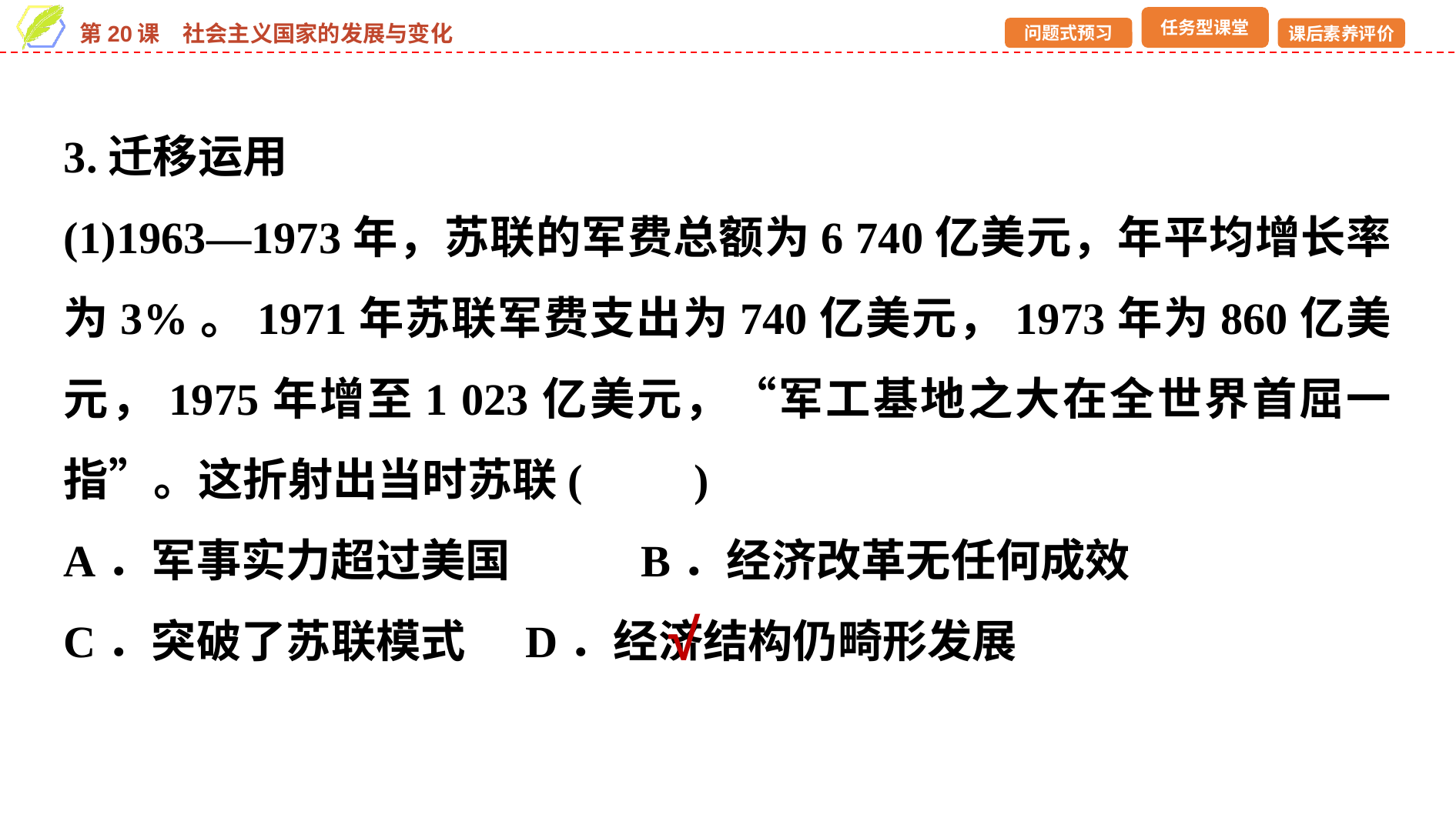

3.迁移运用
(1)1963—1973年，苏联的军费总额为6 740亿美元，年平均增长率为3%。1971年苏联军费支出为740亿美元，1973年为860亿美元，1975年增至1 023亿美元，“军工基地之大在全世界首屈一指”。这折射出当时苏联(　　)
A．军事实力超过美国    	B．经济改革无任何成效
C．突破了苏联模式    	D．经济结构仍畸形发展
√